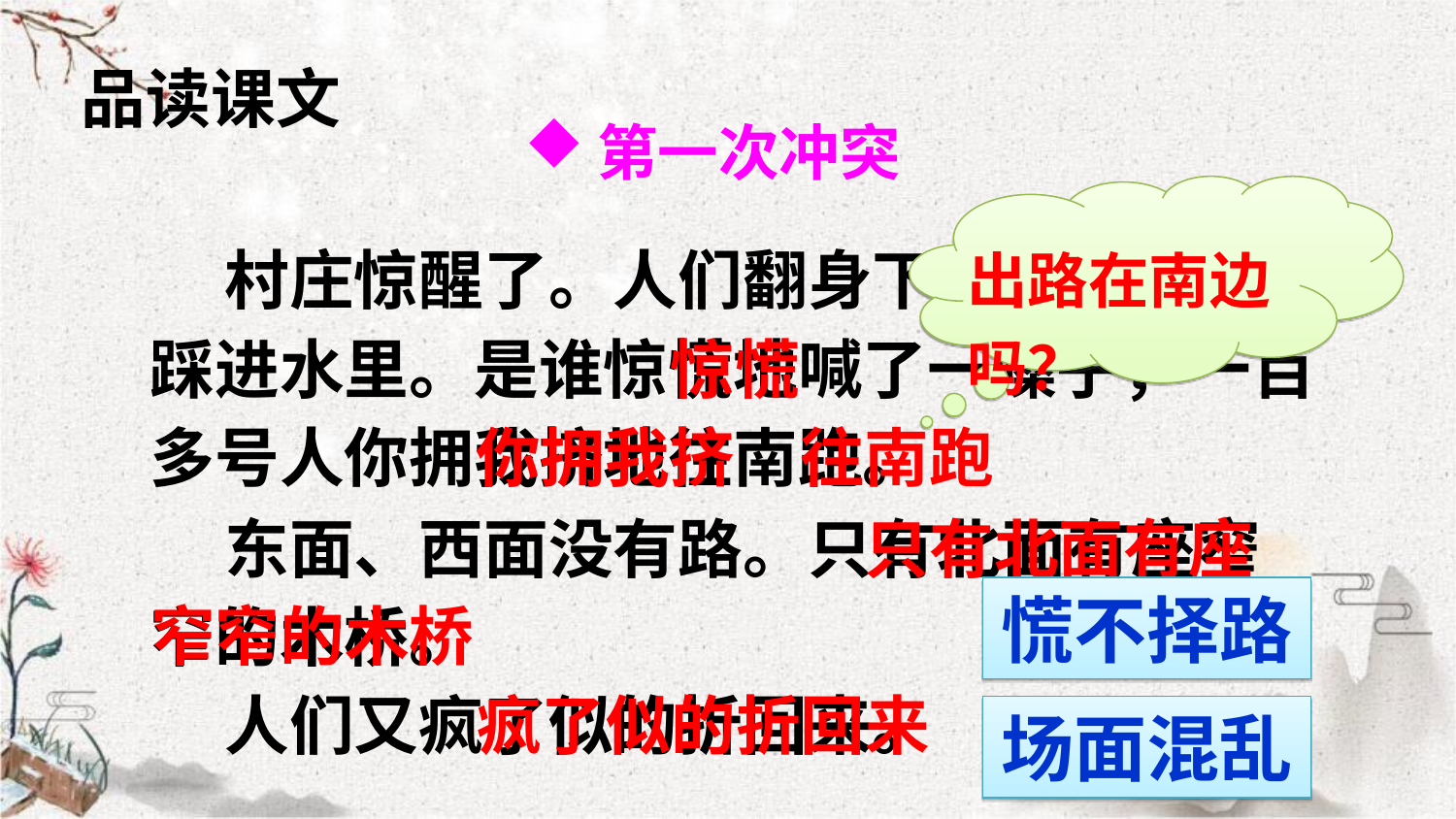

品读课文
第一次冲突

出路在南边吗？
    村庄惊醒了。人们翻身下床，却一脚踩进水里。是谁惊慌地喊了一嗓子，一百多号人你拥我挤地往南跑。
惊慌
你拥我挤
往南跑
只有北面有座
    东面、西面没有路。只有北面有座窄窄的木桥。
窄窄的木桥
慌不择路
    人们又疯了似的折回来。
疯了似的折回来
场面混乱